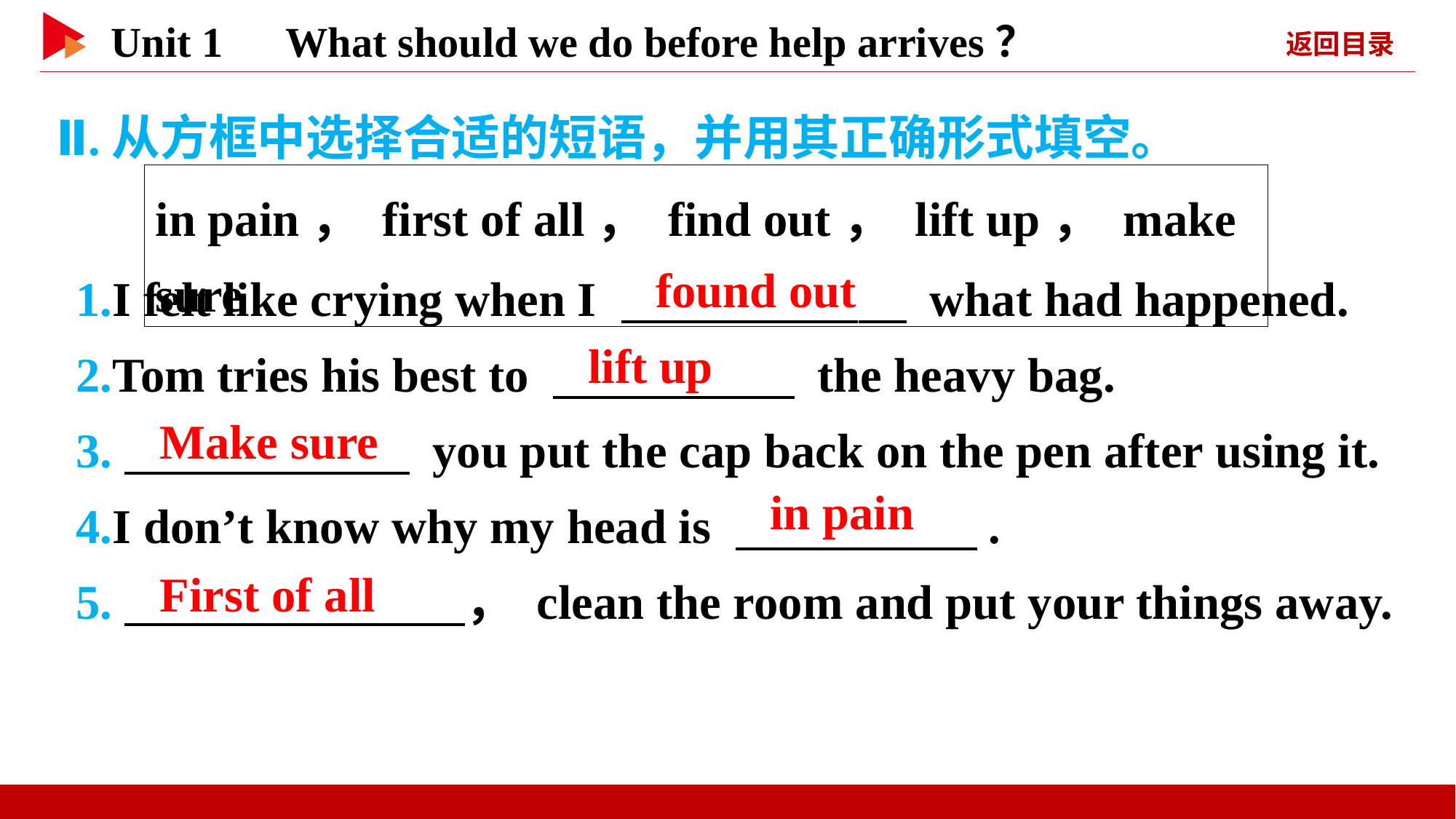

Ⅱ.从方框中选择合适的短语，并用其正确形式填空。
in pain， first of all， find out， lift up， make sure
1.I felt like crying when I 　                 　 what had happened.
2.Tom tries his best to 　             　 the heavy bag.
3.　                 　 you put the cap back on the pen after using it.
4.I don’t know why my head is 　             　.
5.　                      　， clean the room and put your things away.
found out
lift up
Make sure
in pain
First of all